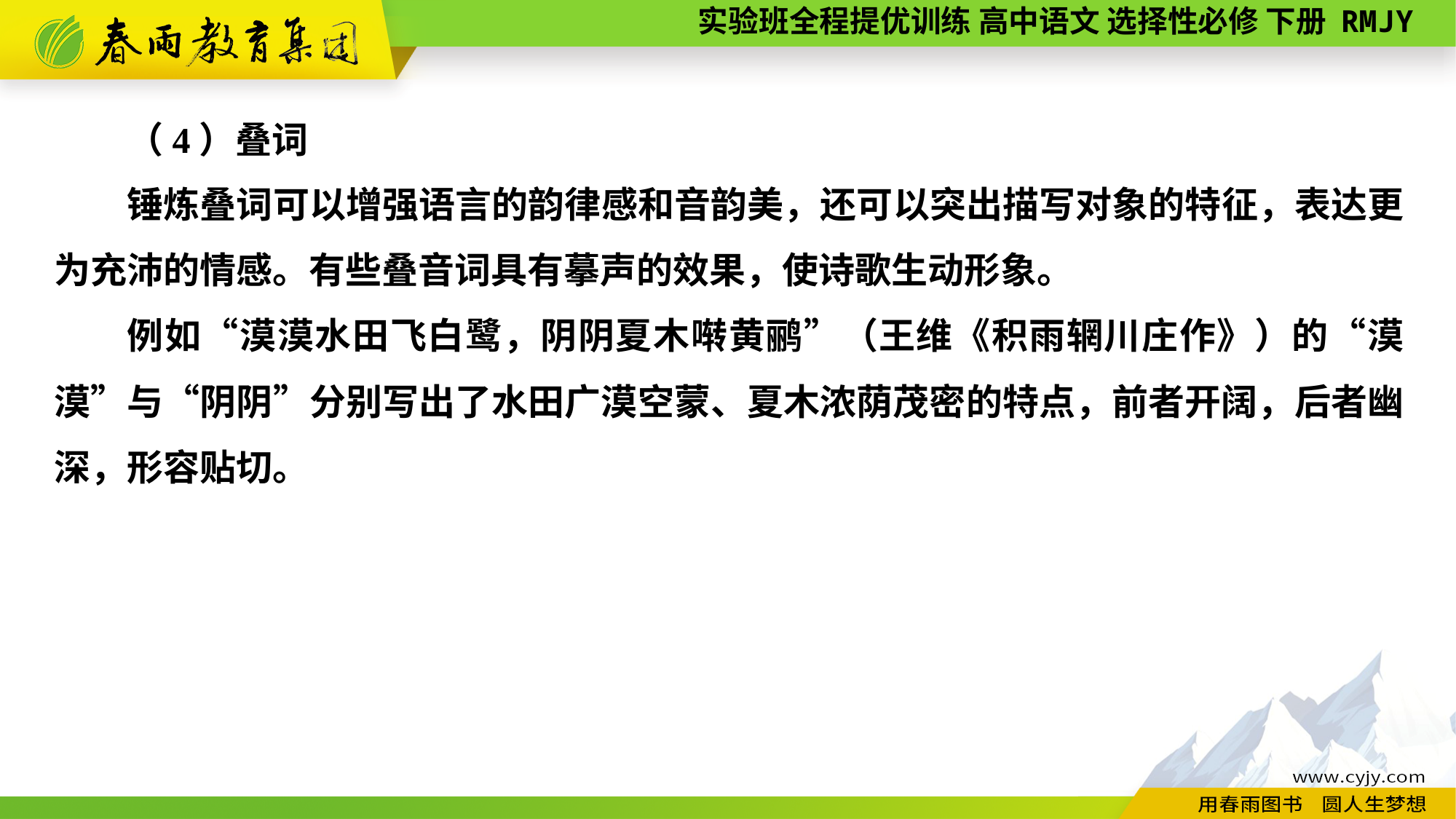

（4）叠词
锤炼叠词可以增强语言的韵律感和音韵美，还可以突出描写对象的特征，表达更为充沛的情感。有些叠音词具有摹声的效果，使诗歌生动形象。
例如“漠漠水田飞白鹭，阴阴夏木啭黄鹂”（王维《积雨辋川庄作》）的“漠漠”与“阴阴”分别写出了水田广漠空蒙、夏木浓荫茂密的特点，前者开阔，后者幽深，形容贴切。